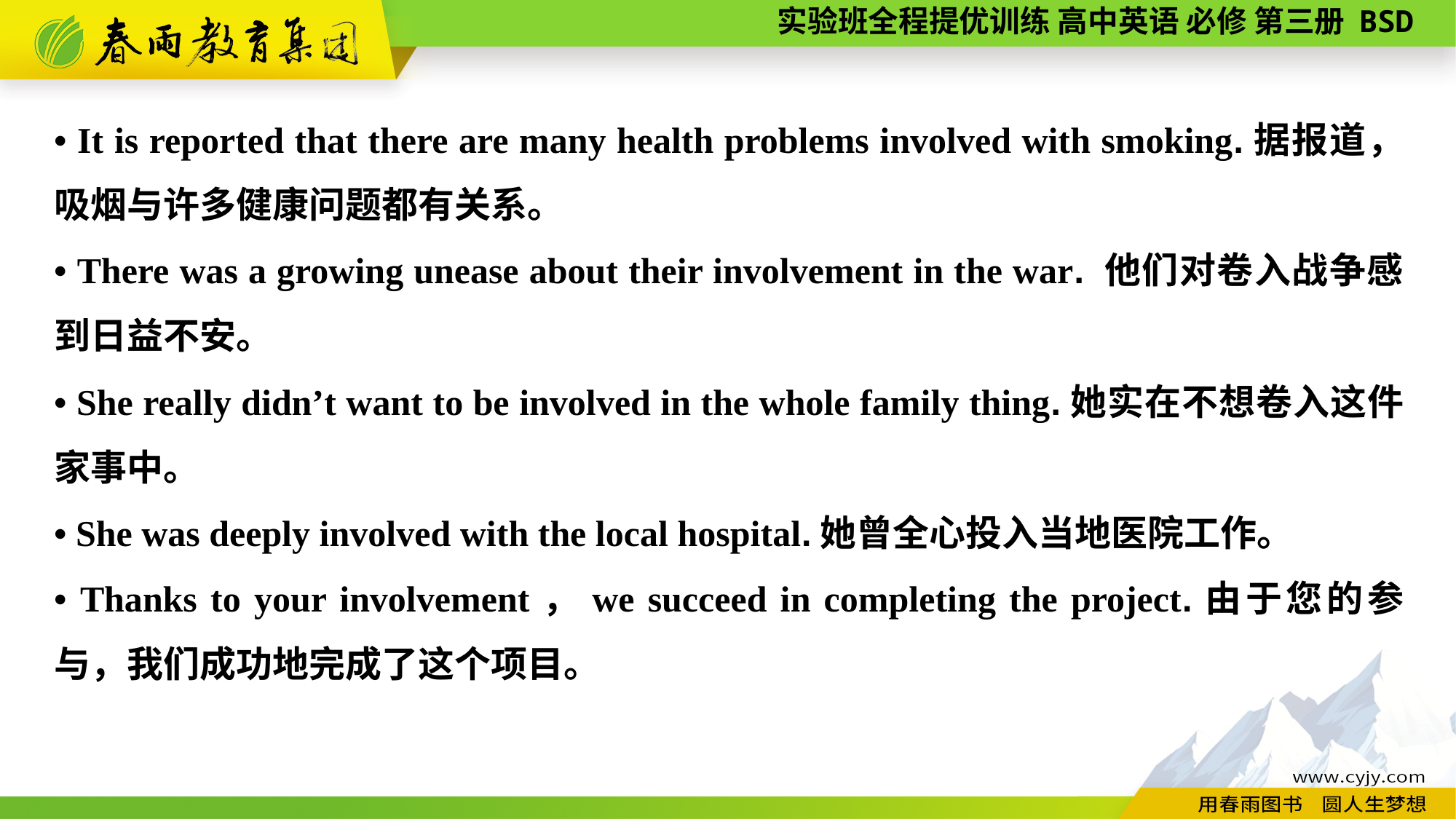

• It is reported that there are many health problems involved with smoking.据报道，吸烟与许多健康问题都有关系。
• There was a growing unease about their involvement in the war. 他们对卷入战争感到日益不安。
• She really didn’t want to be involved in the whole family thing.她实在不想卷入这件家事中。
• She was deeply involved with the local hospital.她曾全心投入当地医院工作。
• Thanks to your involvement，we succeed in completing the project.由于您的参与，我们成功地完成了这个项目。